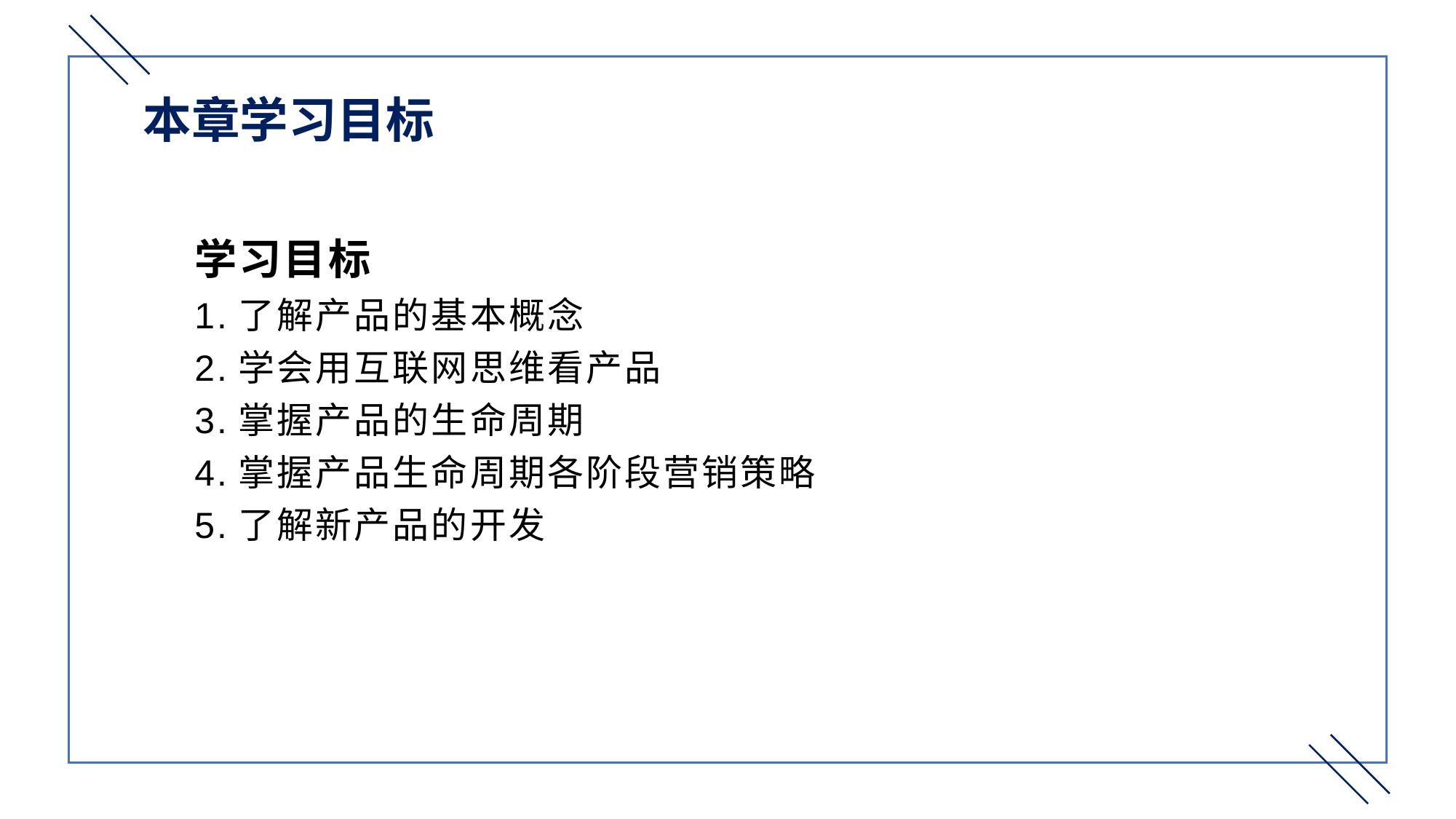

本章学习目标
学习目标
1.了解产品的基本概念
2.学会用互联网思维看产品
3.掌握产品的生命周期
4.掌握产品生命周期各阶段营销策略
5.了解新产品的开发